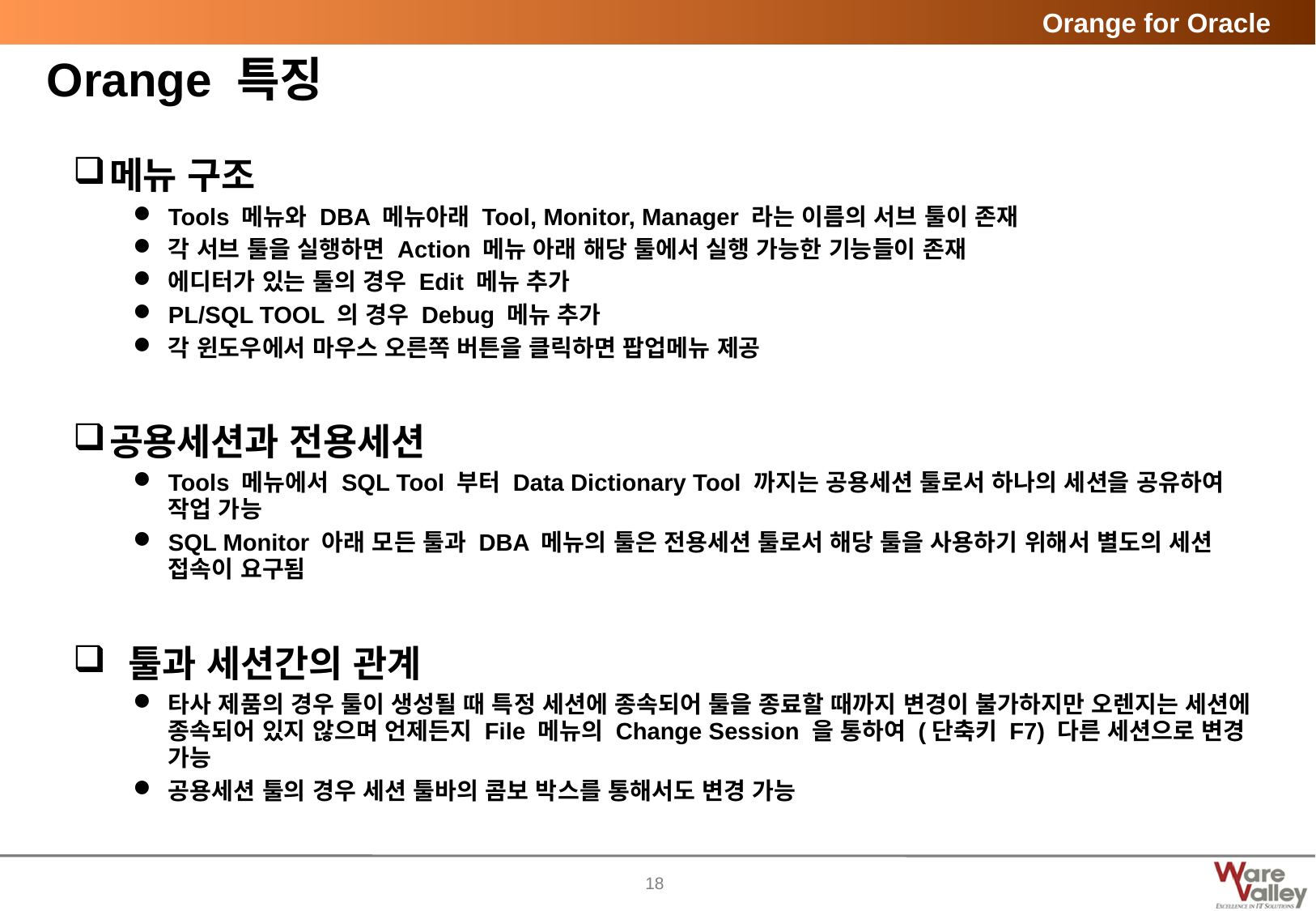

# Orange 특징
메뉴 구조
Tools 메뉴와 DBA 메뉴아래 Tool, Monitor, Manager 라는 이름의 서브 툴이 존재
각 서브 툴을 실행하면 Action 메뉴 아래 해당 툴에서 실행 가능한 기능들이 존재
에디터가 있는 툴의 경우 Edit 메뉴 추가
PL/SQL TOOL 의 경우 Debug 메뉴 추가
각 윈도우에서 마우스 오른쪽 버튼을 클릭하면 팝업메뉴 제공

공용세션과 전용세션
Tools 메뉴에서 SQL Tool 부터 Data Dictionary Tool 까지는 공용세션 툴로서 하나의 세션을 공유하여 작업 가능
SQL Monitor 아래 모든 툴과 DBA 메뉴의 툴은 전용세션 툴로서 해당 툴을 사용하기 위해서 별도의 세션 접속이 요구됨

 툴과 세션간의 관계
타사 제품의 경우 툴이 생성될 때 특정 세션에 종속되어 툴을 종료할 때까지 변경이 불가하지만 오렌지는 세션에 종속되어 있지 않으며 언제든지 File 메뉴의 Change Session 을 통하여 (단축키 F7) 다른 세션으로 변경 가능
공용세션 툴의 경우 세션 툴바의 콤보 박스를 통해서도 변경 가능